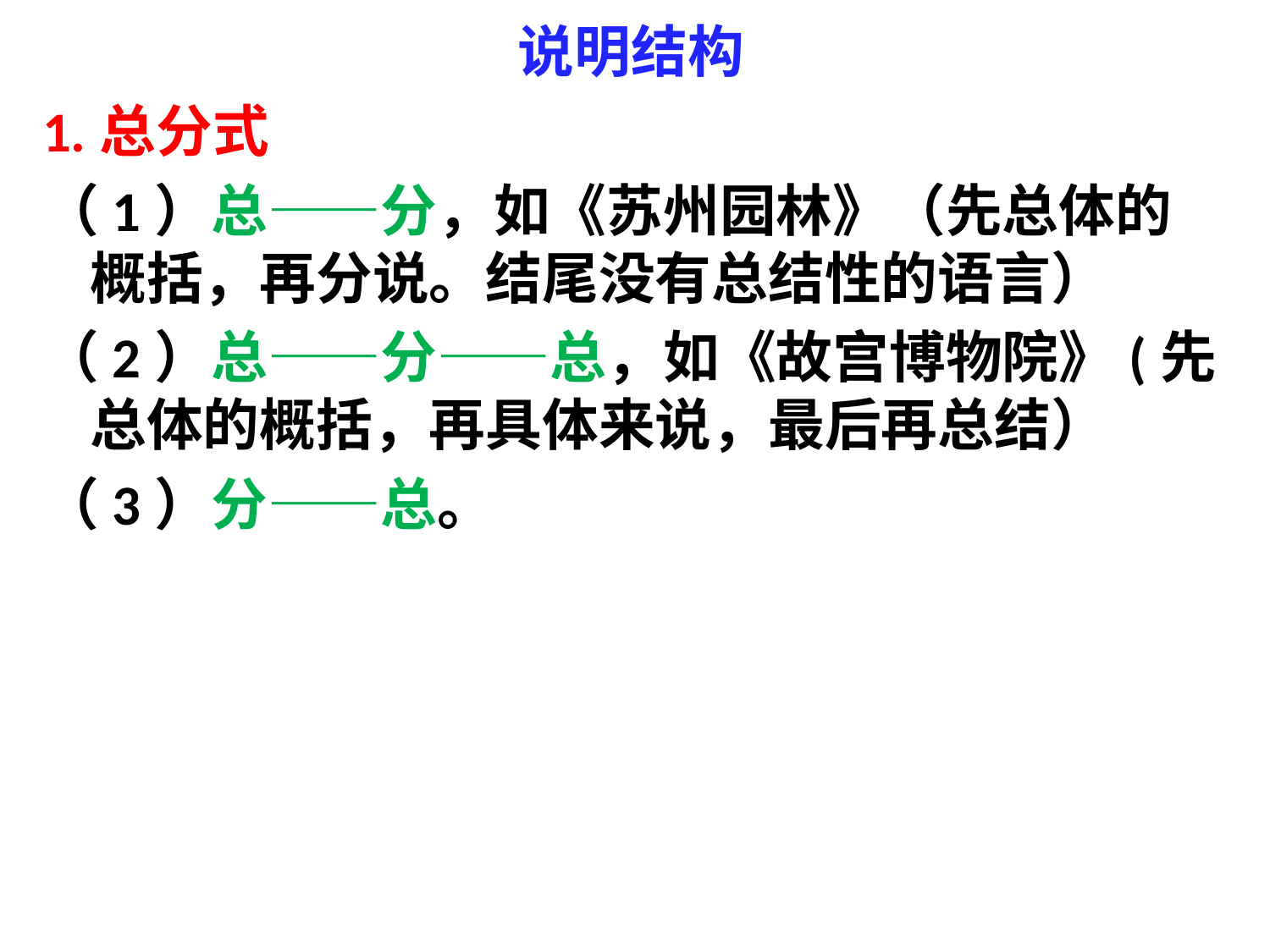

# 说明结构
1.总分式
（1）总——分，如《苏州园林》（先总体的概括，再分说。结尾没有总结性的语言）
（2）总——分——总，如《故宫博物院》(先总体的概括，再具体来说，最后再总结）
（3）分——总。